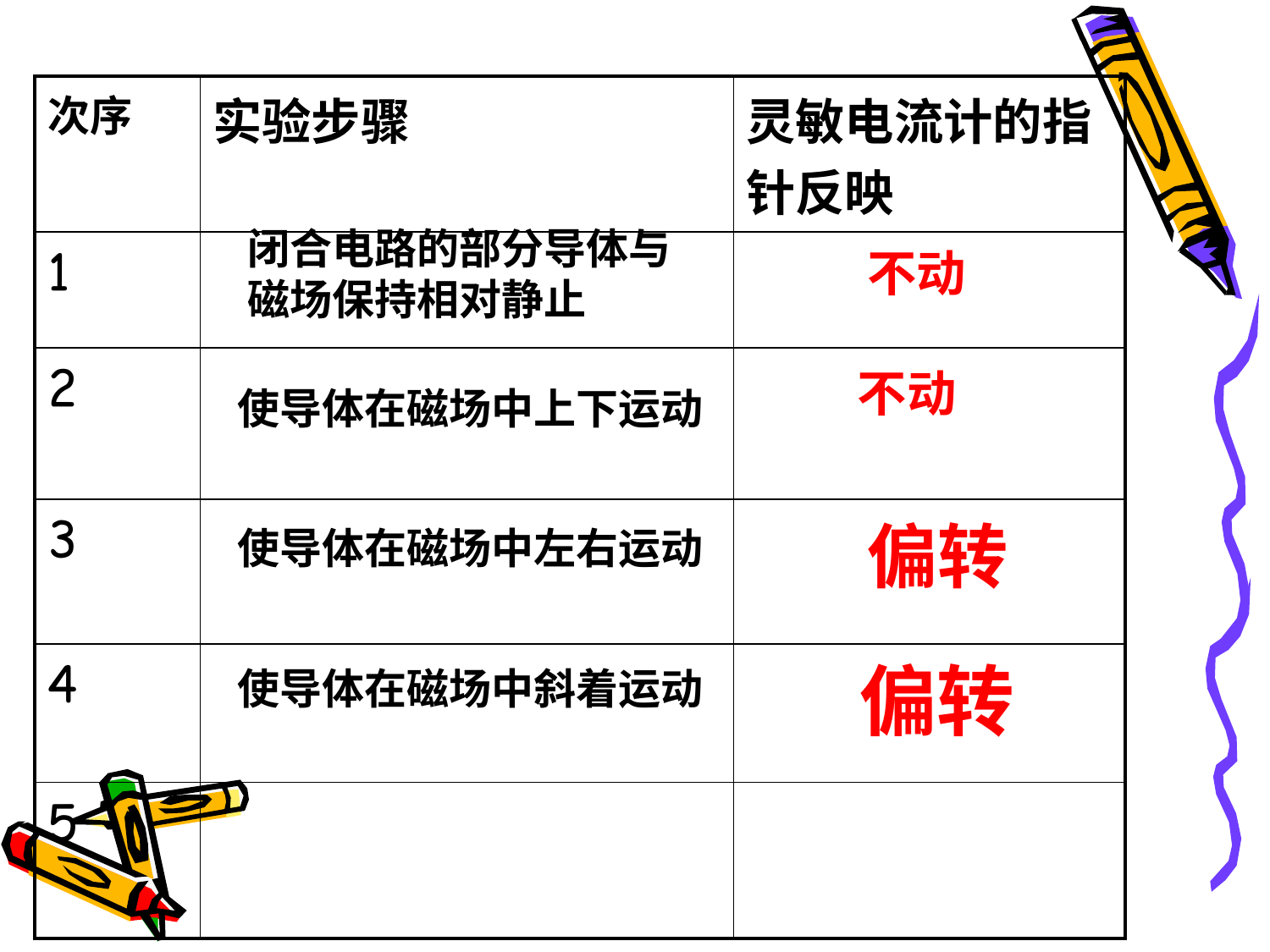

| 次序 | 实验步骤 | 灵敏电流计的指针反映 |
| --- | --- | --- |
| 1 |  |  |
| 2 |  |  |
| 3 |  |  |
| 4 |  |  |
| 5 |  |  |

闭合电路的部分导体与磁场保持相对静止
不动
不动
使导体在磁场中上下运动

 偏转
使导体在磁场中左右运动

  偏转
使导体在磁场中斜着运动